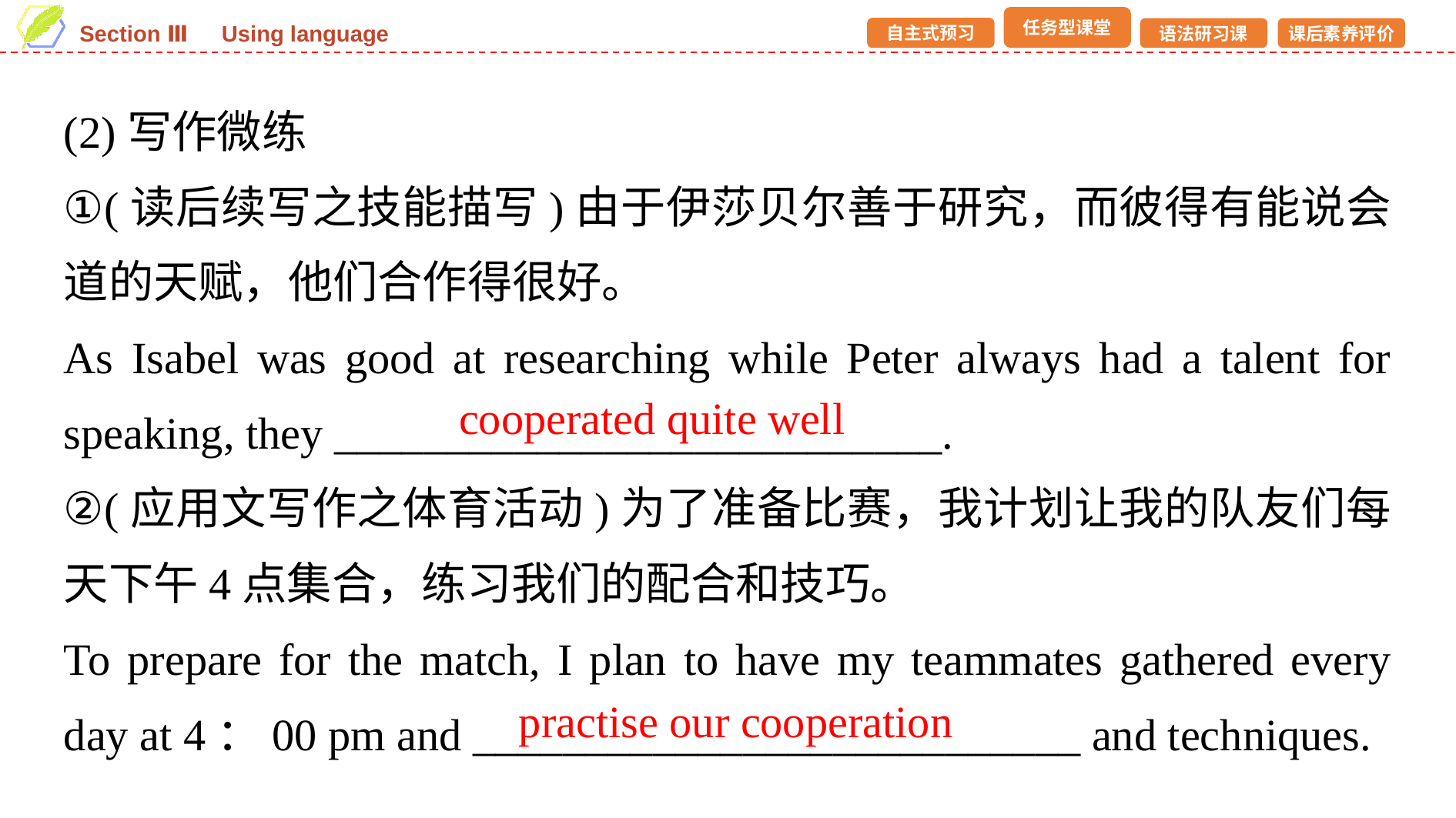

(2)写作微练
①(读后续写之技能描写)由于伊莎贝尔善于研究，而彼得有能说会道的天赋，他们合作得很好。
As Isabel was good at researching while Peter always had a talent for speaking, they ___________________________.
②(应用文写作之体育活动)为了准备比赛，我计划让我的队友们每天下午4点集合，练习我们的配合和技巧。
To prepare for the match, I plan to have my teammates gathered every day at 4：00 pm and ___________________________ and techniques.
cooperated quite well
practise our cooperation